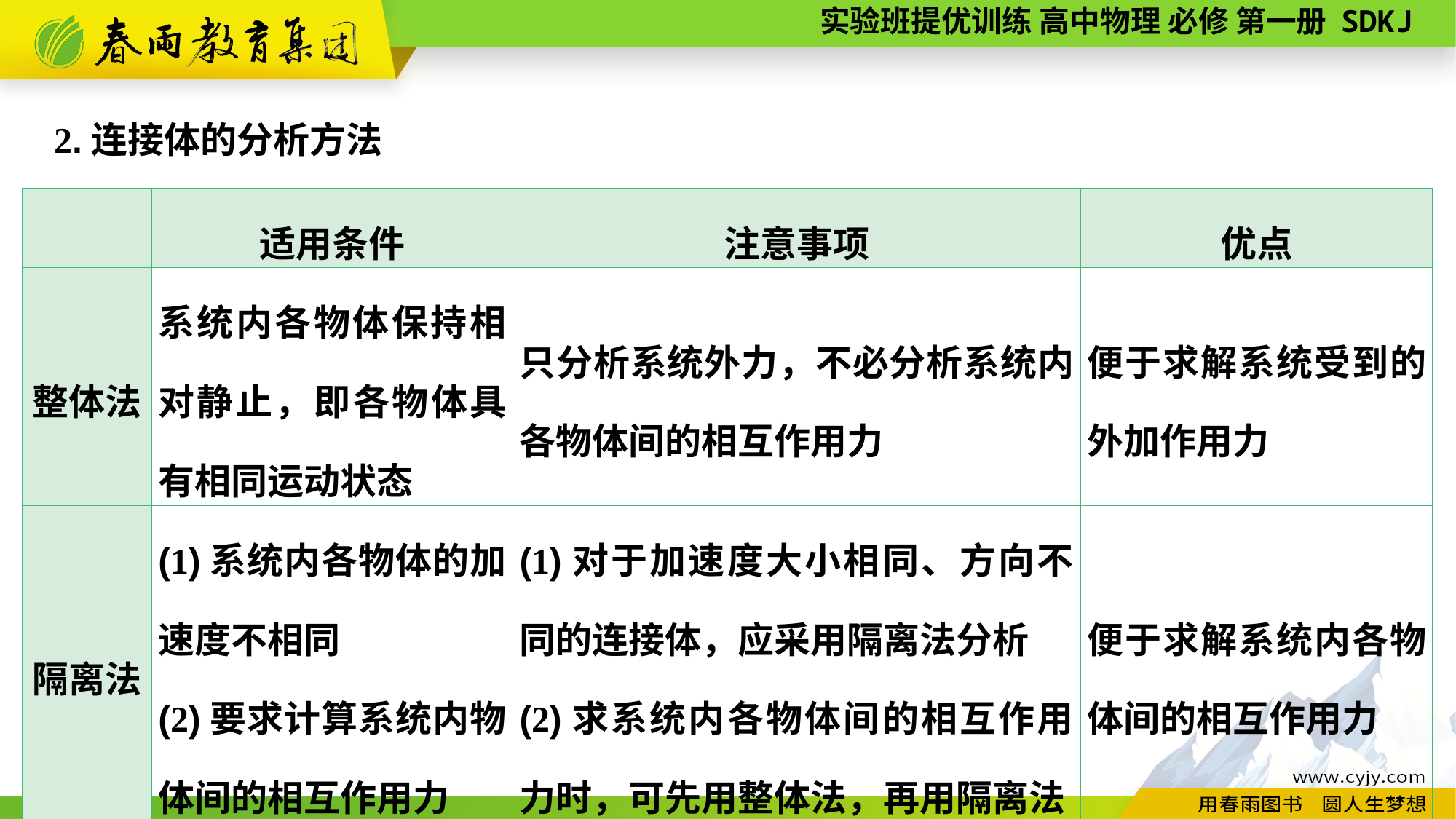

2.连接体的分析方法
|  | 适用条件 | 注意事项 | 优点 |
| --- | --- | --- | --- |
| 整体法 | 系统内各物体保持相对静止，即各物体具有相同运动状态 | 只分析系统外力，不必分析系统内各物体间的相互作用力 | 便于求解系统受到的外加作用力 |
| 隔离法 | (1)系统内各物体的加速度不相同 (2)要求计算系统内物体间的相互作用力 | (1)对于加速度大小相同、方向不同的连接体，应采用隔离法分析 (2)求系统内各物体间的相互作用力时，可先用整体法，再用隔离法 | 便于求解系统内各物体间的相互作用力 |